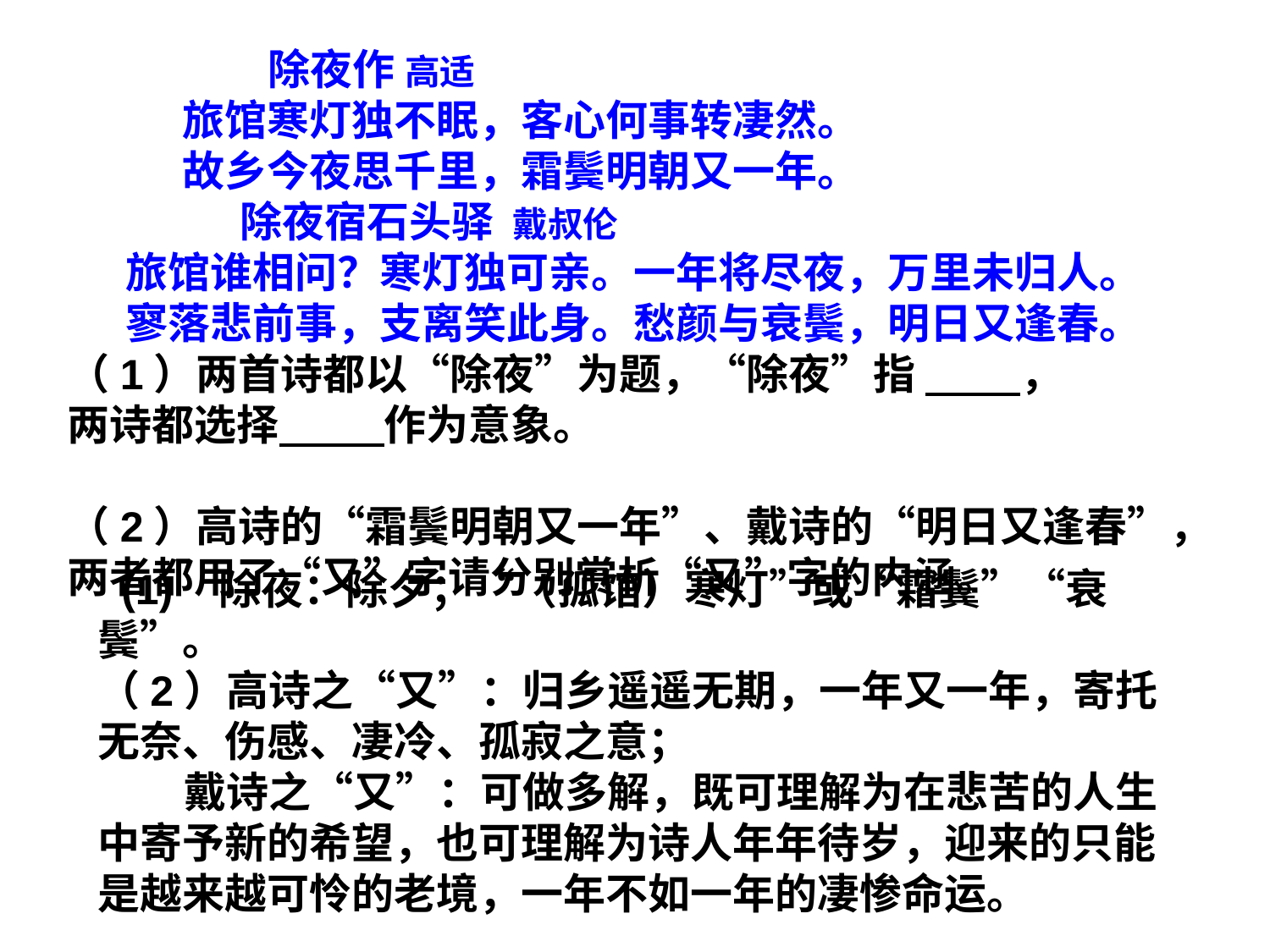

除夜作 高适
           旅馆寒灯独不眠，客心何事转凄然。
           故乡今夜思千里，霜鬓明朝又一年。
                 除夜宿石头驿  戴叔伦
     旅馆谁相问？寒灯独可亲。一年将尽夜，万里未归人。
     寥落悲前事，支离笑此身。愁颜与衰鬓，明日又逢春。
（1）两首诗都以“除夜”为题，“除夜”指           ，
两诗都选择           作为意象。
（2）高诗的“霜鬓明朝又一年”、戴诗的“明日又逢春”，两者都用了“又”字请分别赏析“又”字的内涵。

  (1)   除夜：除夕；“（孤馆）寒灯”或“霜鬓”“衰鬓”。
（2）高诗之“又”：归乡遥遥无期，一年又一年，寄托无奈、伤感、凄冷、孤寂之意；
        戴诗之“又”：可做多解，既可理解为在悲苦的人生中寄予新的希望，也可理解为诗人年年待岁，迎来的只能是越来越可怜的老境，一年不如一年的凄惨命运。